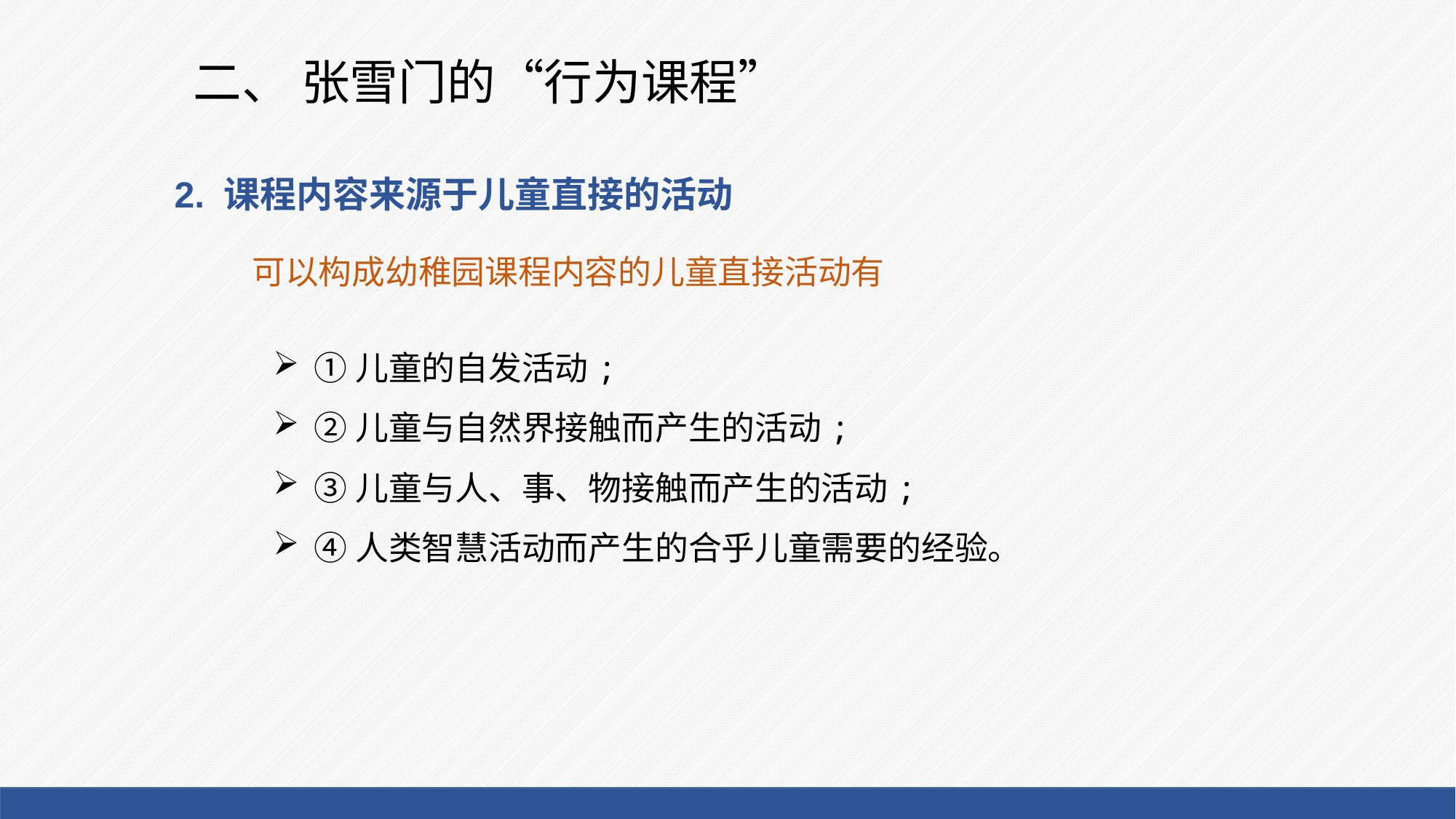

# 二、 张雪门的“行为课程”
2. 课程内容来源于儿童直接的活动
可以构成幼稚园课程内容的儿童直接活动有
①儿童的自发活动;
②儿童与自然界接触而产生的活动;
③儿童与人、事、物接触而产生的活动;
④人类智慧活动而产生的合乎儿童需要的经验。